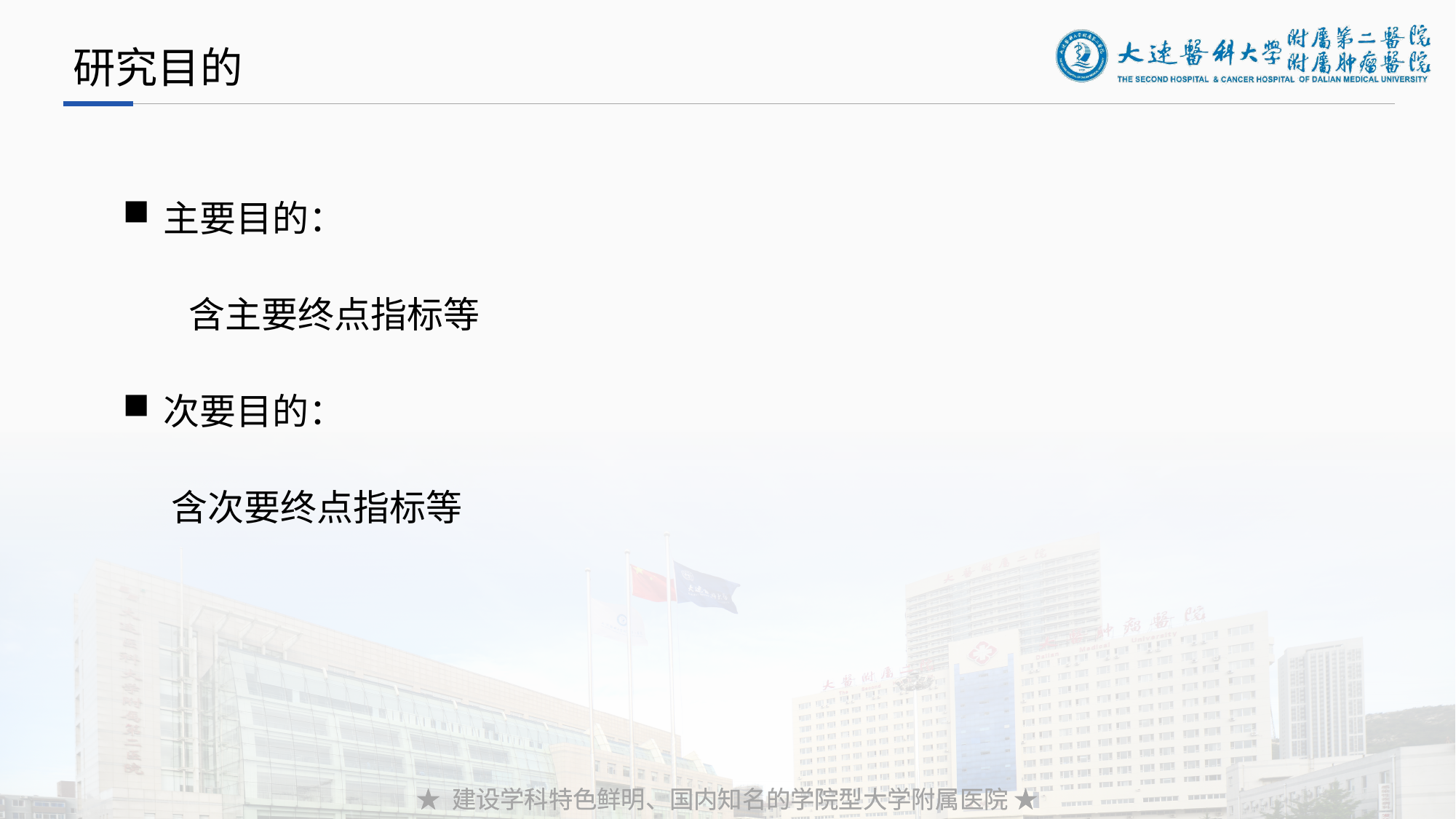

研究目的
主要目的：
 含主要终点指标等
次要目的：
含次要终点指标等

★ 建设学科特色鲜明、国内知名的学院型大学附属医院 ★